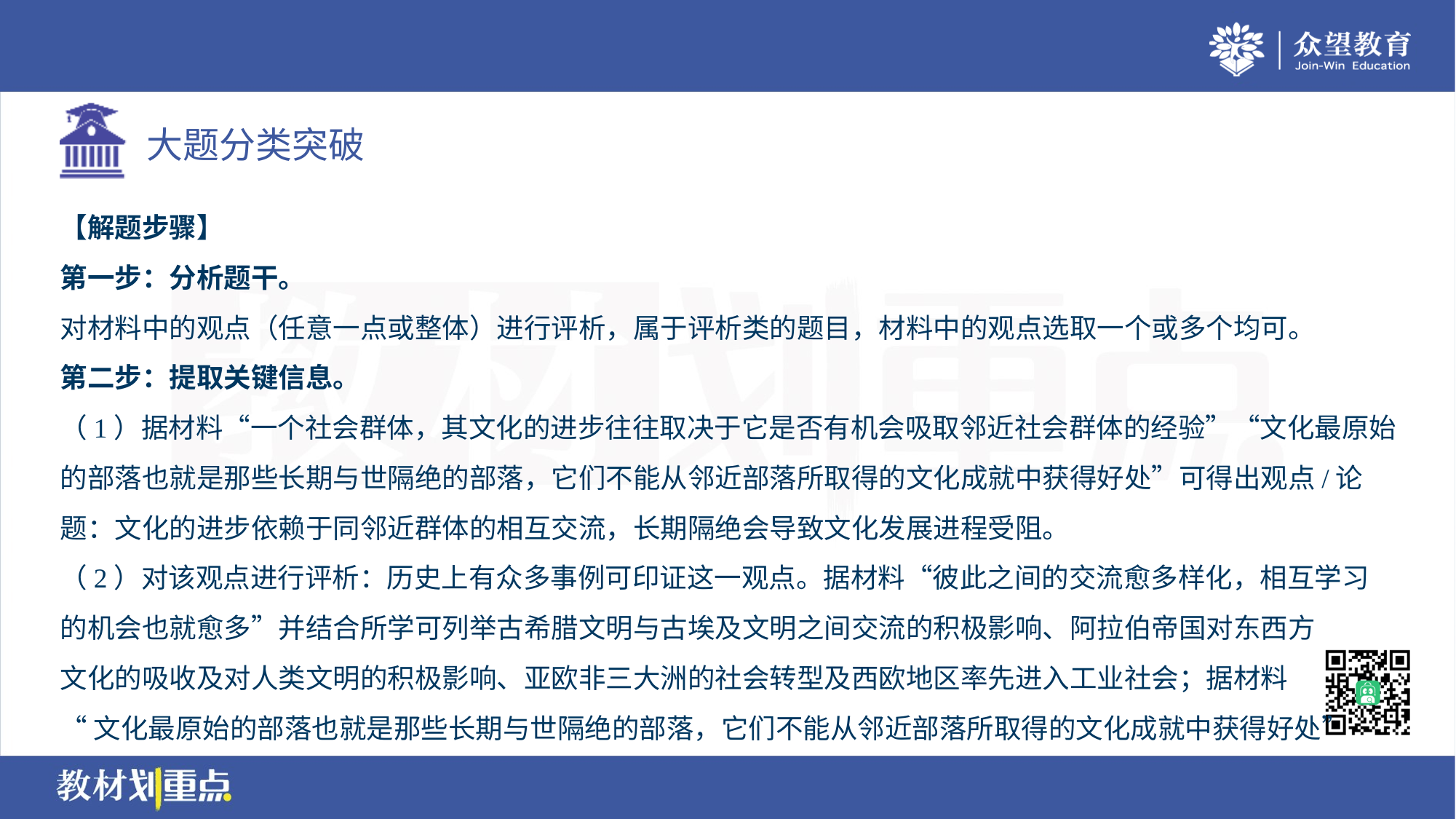

【解题步骤】
第一步：分析题干。
对材料中的观点（任意一点或整体）进行评析，属于评析类的题目，材料中的观点选取一个或多个均可。
第二步：提取关键信息。
（1）据材料“一个社会群体，其文化的进步往往取决于它是否有机会吸取邻近社会群体的经验”“文化最原始
的部落也就是那些长期与世隔绝的部落，它们不能从邻近部落所取得的文化成就中获得好处”可得出观点/论
题：文化的进步依赖于同邻近群体的相互交流，长期隔绝会导致文化发展进程受阻。
（2）对该观点进行评析：历史上有众多事例可印证这一观点。据材料“彼此之间的交流愈多样化，相互学习
的机会也就愈多”并结合所学可列举古希腊文明与古埃及文明之间交流的积极影响、阿拉伯帝国对东西方
文化的吸收及对人类文明的积极影响、亚欧非三大洲的社会转型及西欧地区率先进入工业社会；据材料
“文化最原始的部落也就是那些长期与世隔绝的部落，它们不能从邻近部落所取得的文化成就中获得好处”